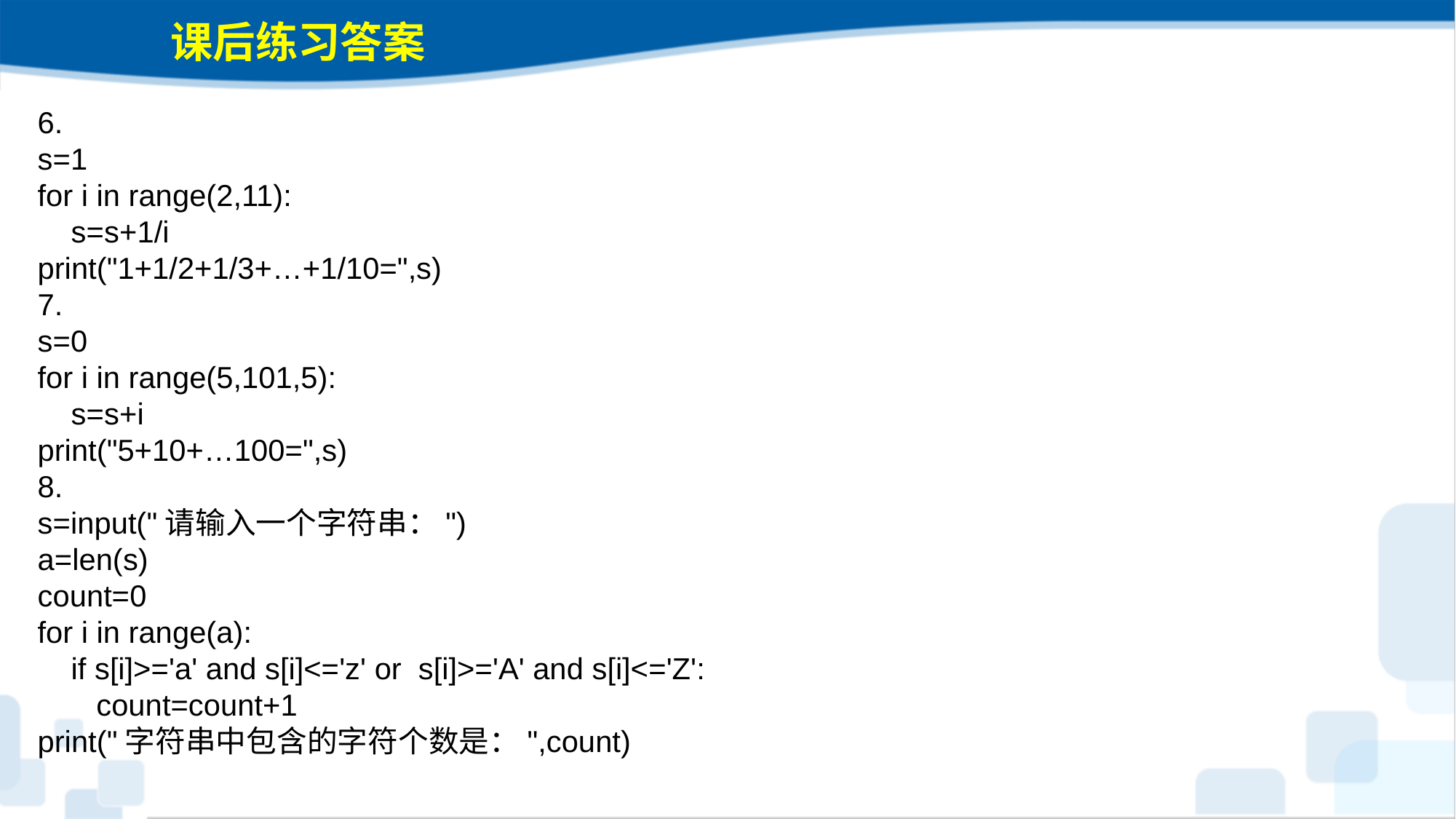

课后练习答案
6.
s=1
for i in range(2,11):
    s=s+1/i
print("1+1/2+1/3+…+1/10=",s)
7.
s=0
for i in range(5,101,5):
    s=s+i
print("5+10+…100=",s)
8.
s=input("请输入一个字符串：")
a=len(s)
count=0
for i in range(a):
    if s[i]>='a' and s[i]<='z' or  s[i]>='A' and s[i]<='Z':
       count=count+1
print("字符串中包含的字符个数是：",count)